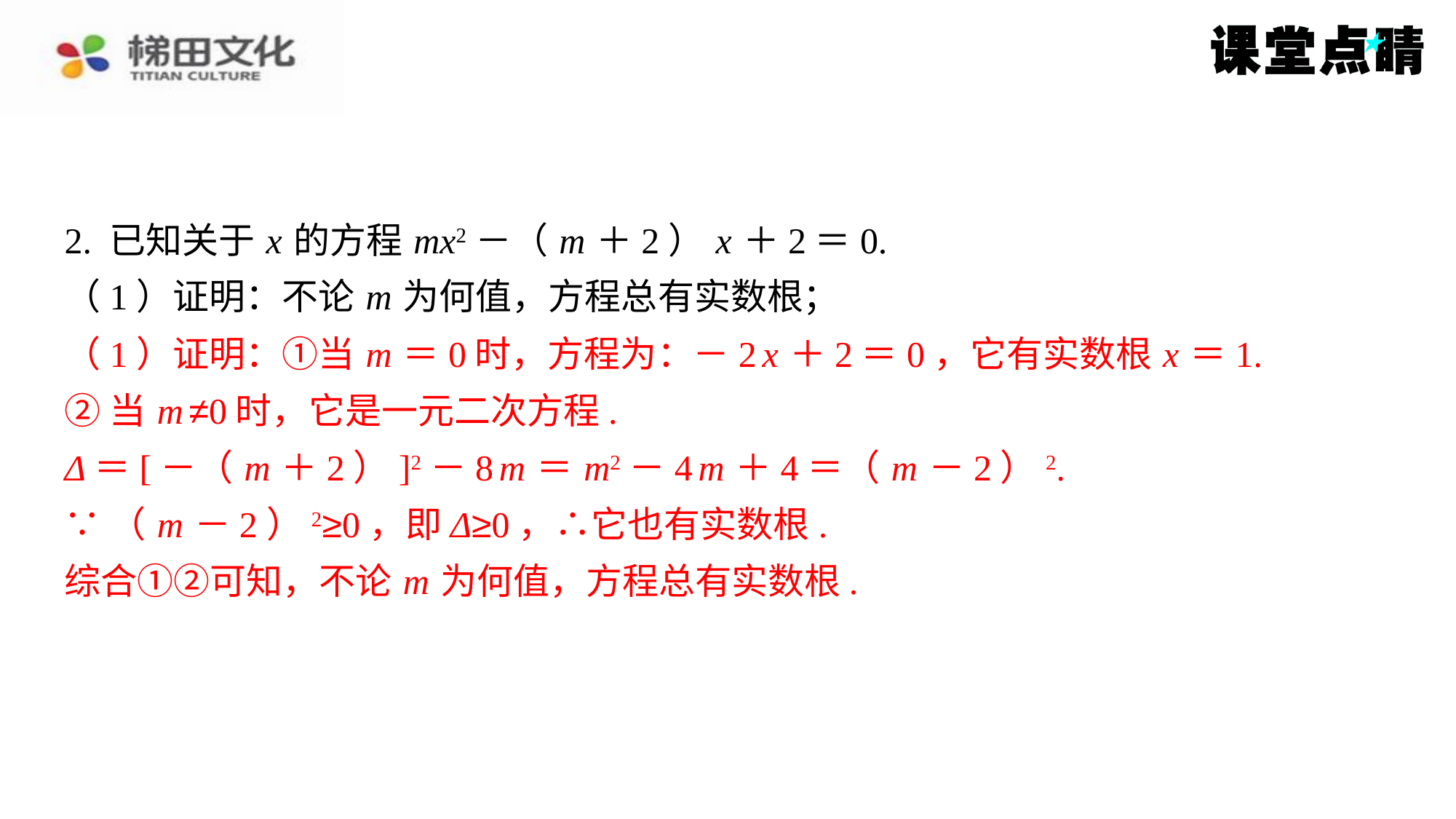

2. 已知关于 x 的方程 mx2－（ m ＋2） x ＋2＝0.
（1）证明：不论 m 为何值，方程总有实数根；
（1）证明：①当 m ＝0时，方程为：－2 x ＋2＝0，它有实数根 x ＝1.
②当 m ≠0时，它是一元二次方程.
Δ＝[－（ m ＋2）]2－8 m ＝ m2－4 m ＋4＝（ m －2）2.
∵（ m －2）2≥0，即Δ≥0，∴它也有实数根.
综合①②可知，不论 m 为何值，方程总有实数根.
（1）证明：①当 m ＝0时，方程为：－2 x ＋2＝0，它有实数根 x ＝1.
②当 m ≠0时，它是一元二次方程.
Δ＝[－（ m ＋2）]2－8 m ＝ m2－4 m ＋4＝（ m －2）2.
∵（ m －2）2≥0，即Δ≥0，∴它也有实数根.
综合①②可知，不论 m 为何值，方程总有实数根.